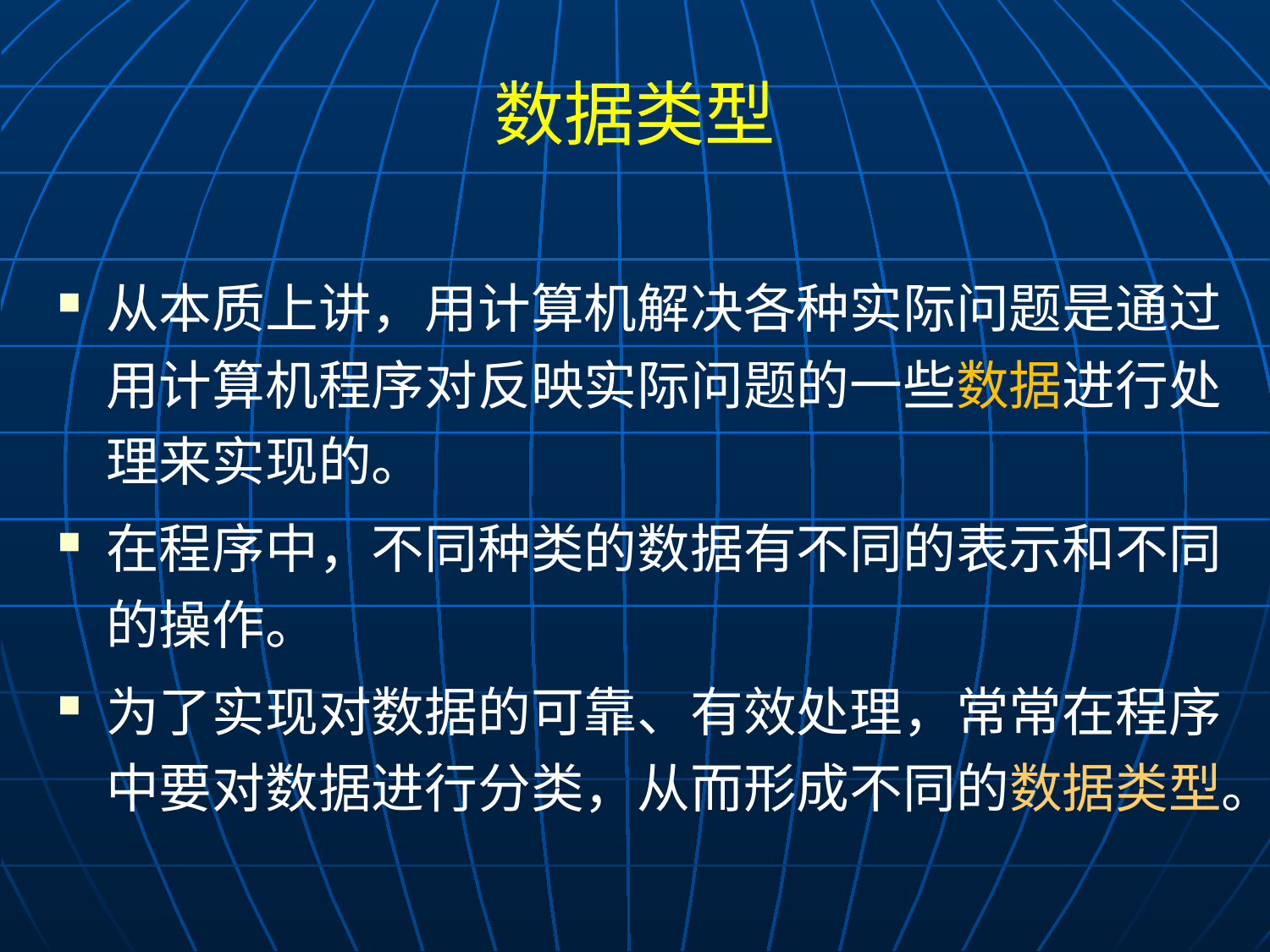

# 数据类型
从本质上讲，用计算机解决各种实际问题是通过用计算机程序对反映实际问题的一些数据进行处理来实现的。
在程序中，不同种类的数据有不同的表示和不同的操作。
为了实现对数据的可靠、有效处理，常常在程序中要对数据进行分类，从而形成不同的数据类型。